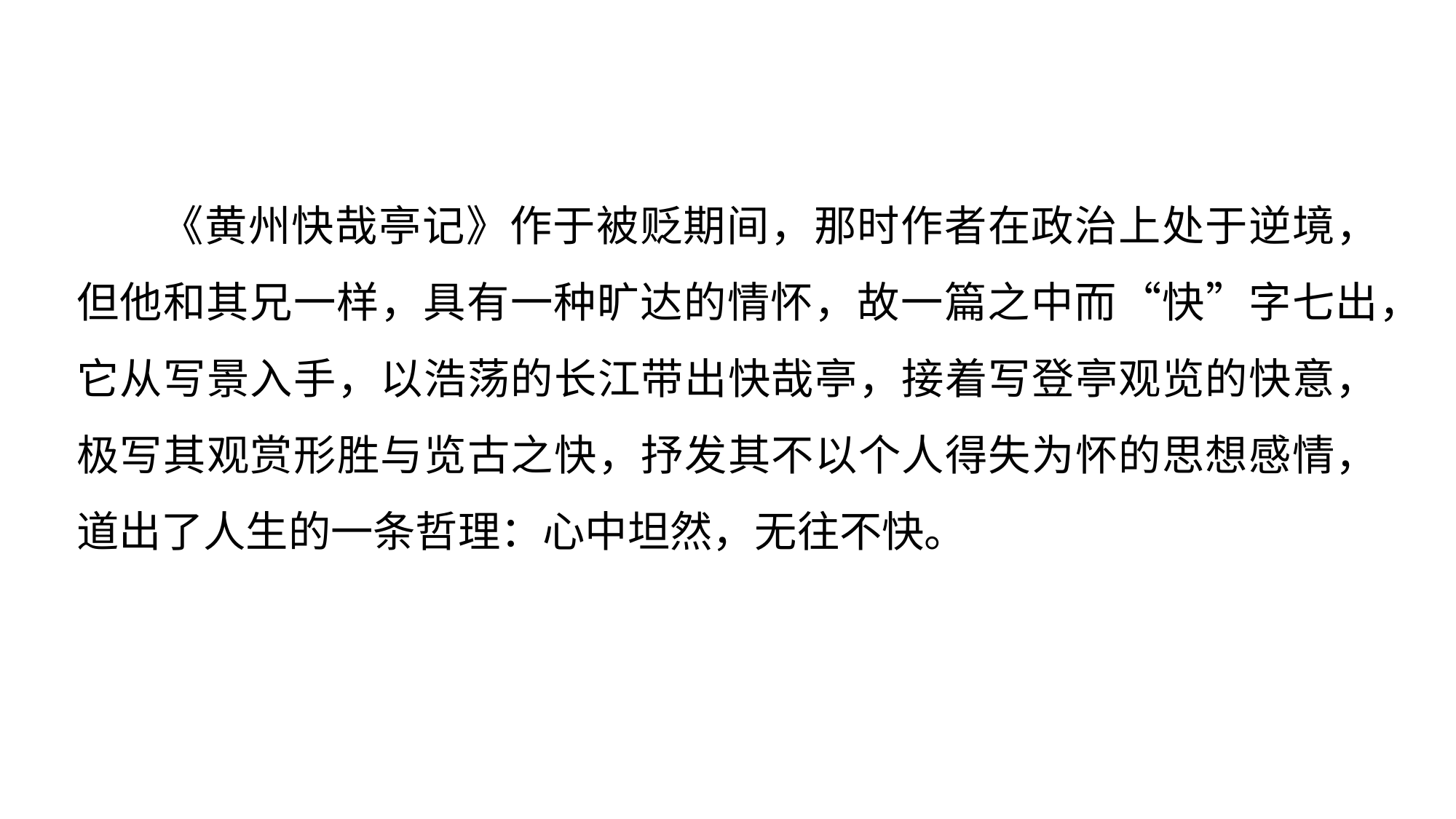

《黄州快哉亭记》作于被贬期间，那时作者在政治上处于逆境，但他和其兄一样，具有一种旷达的情怀，故一篇之中而“快”字七出，它从写景入手，以浩荡的长江带出快哉亭，接着写登亭观览的快意，极写其观赏形胜与览古之快，抒发其不以个人得失为怀的思想感情，道出了人生的一条哲理：心中坦然，无往不快。